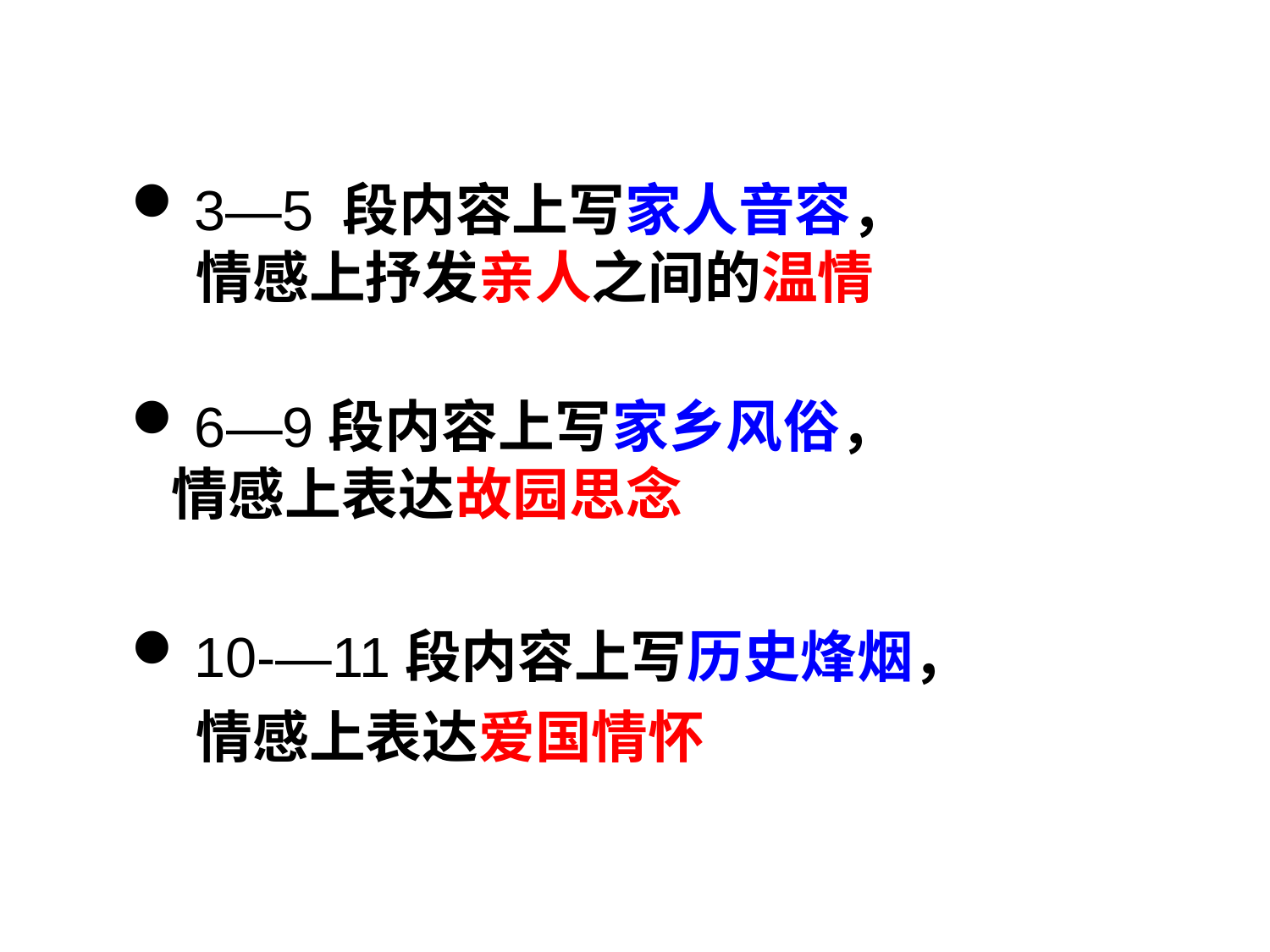

3—5 段内容上写家人音容，
    情感上抒发亲人之间的温情

6—9段内容上写家乡风俗，
  情感上表达故园思念

10-—11段内容上写历史烽烟，
    情感上表达爱国情怀